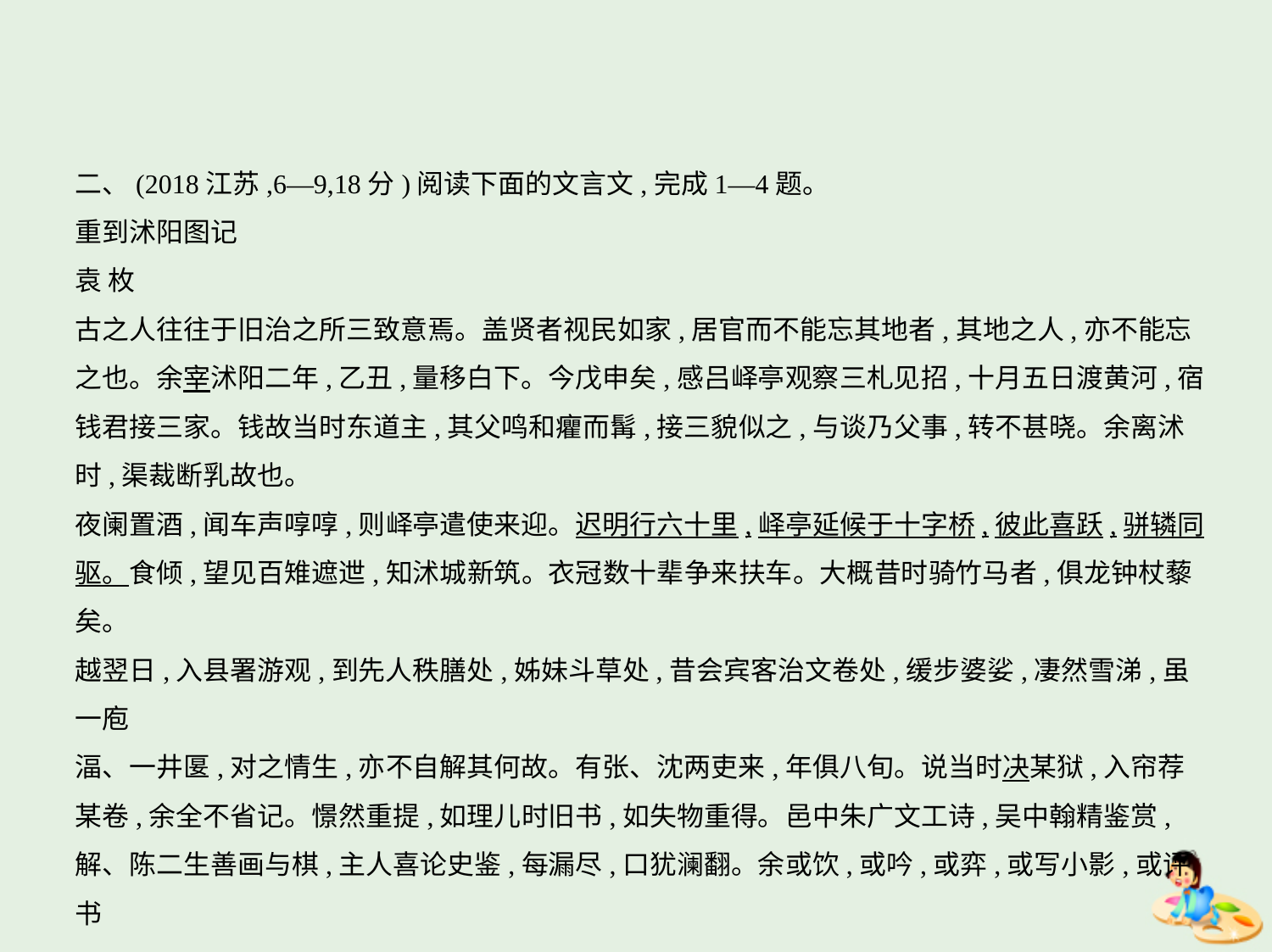

二、(2018江苏,6—9,18分)阅读下面的文言文,完成1—4题。
重到沭阳图记
袁 枚
古之人往往于旧治之所三致意焉。盖贤者视民如家,居官而不能忘其地者,其地之人,亦不能忘
之也。余宰沭阳二年,乙丑,量移白下。今戊申矣,感吕峄亭观察三札见招,十月五日渡黄河,宿
钱君接三家。钱故当时东道主,其父鸣和癯而髯,接三貌似之,与谈乃父事,转不甚晓。余离沭
时,渠裁断乳故也。
夜阑置酒,闻车声啍啍,则峄亭遣使来迎。迟明行六十里,峄亭延候于十字桥,彼此喜跃,骈辚同
驱。食倾,望见百雉遮迣,知沭城新筑。衣冠数十辈争来扶车。大概昔时骑竹马者,俱龙钟杖藜
矣。
越翌日,入县署游观,到先人秩膳处,姊妹斗草处,昔会宾客治文卷处,缓步婆娑,凄然雪涕,虽一庖
湢、一井匽,对之情生,亦不自解其何故。有张、沈两吏来,年俱八旬。说当时决某狱,入帘荐
某卷,余全不省记。憬然重提,如理儿时旧书,如失物重得。邑中朱广文工诗,吴中翰精鉴赏,
解、陈二生善画与棋,主人喜论史鉴,每漏尽,口犹澜翻。余或饮,或吟,或弈,或写小影,或评书